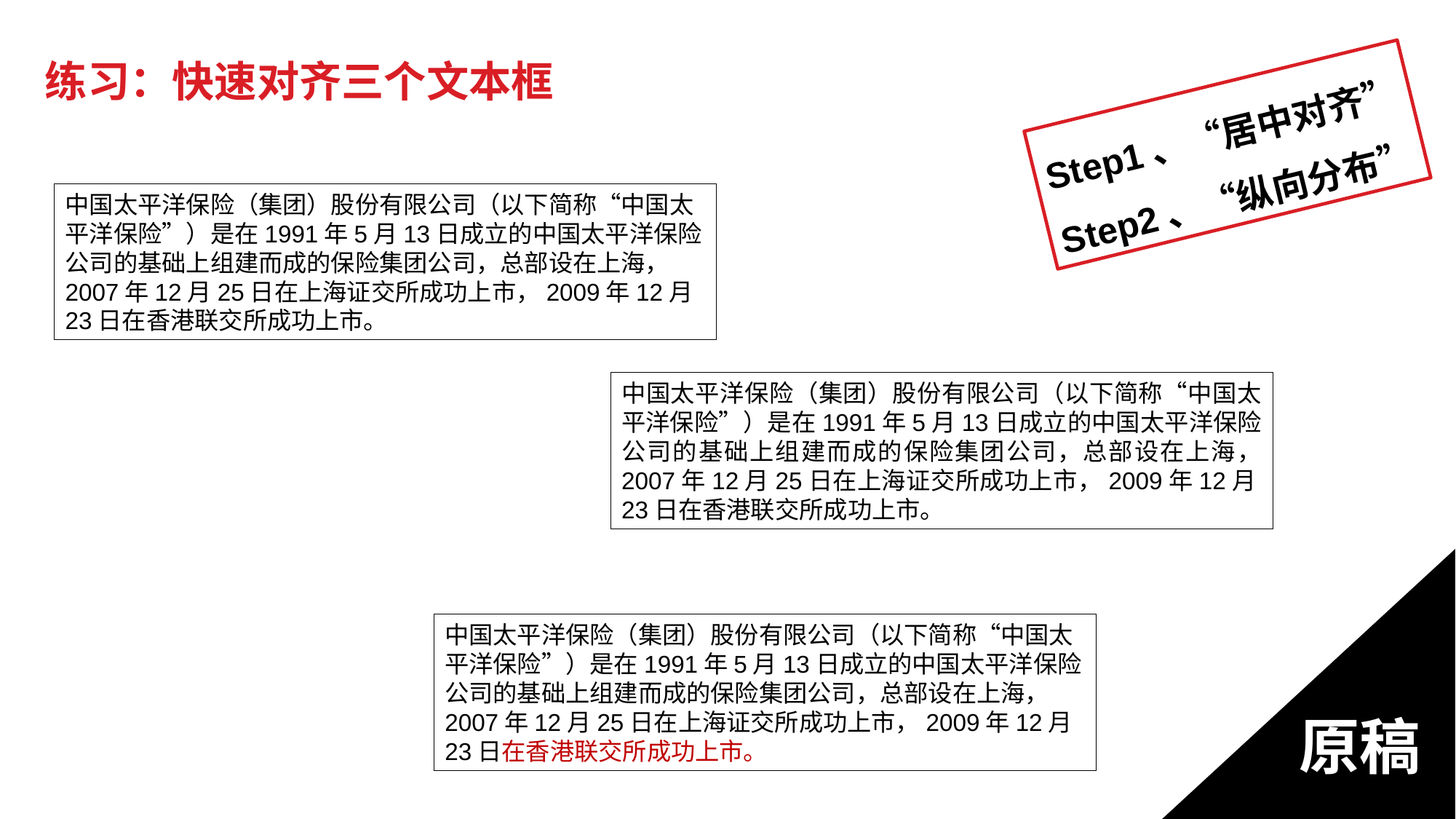

练习：快速对齐三个文本框
Step1、“居中对齐”
Step2、“纵向分布”
中国太平洋保险（集团）股份有限公司（以下简称“中国太平洋保险”）是在1991年5月13日成立的中国太平洋保险公司的基础上组建而成的保险集团公司，总部设在上海， 2007年12月25日在上海证交所成功上市，2009年12月23日在香港联交所成功上市。
中国太平洋保险（集团）股份有限公司（以下简称“中国太平洋保险”）是在1991年5月13日成立的中国太平洋保险公司的基础上组建而成的保险集团公司，总部设在上海， 2007年12月25日在上海证交所成功上市，2009年12月23日在香港联交所成功上市。

原稿
中国太平洋保险（集团）股份有限公司（以下简称“中国太平洋保险”）是在1991年5月13日成立的中国太平洋保险公司的基础上组建而成的保险集团公司，总部设在上海， 2007年12月25日在上海证交所成功上市，2009年12月23日在香港联交所成功上市。